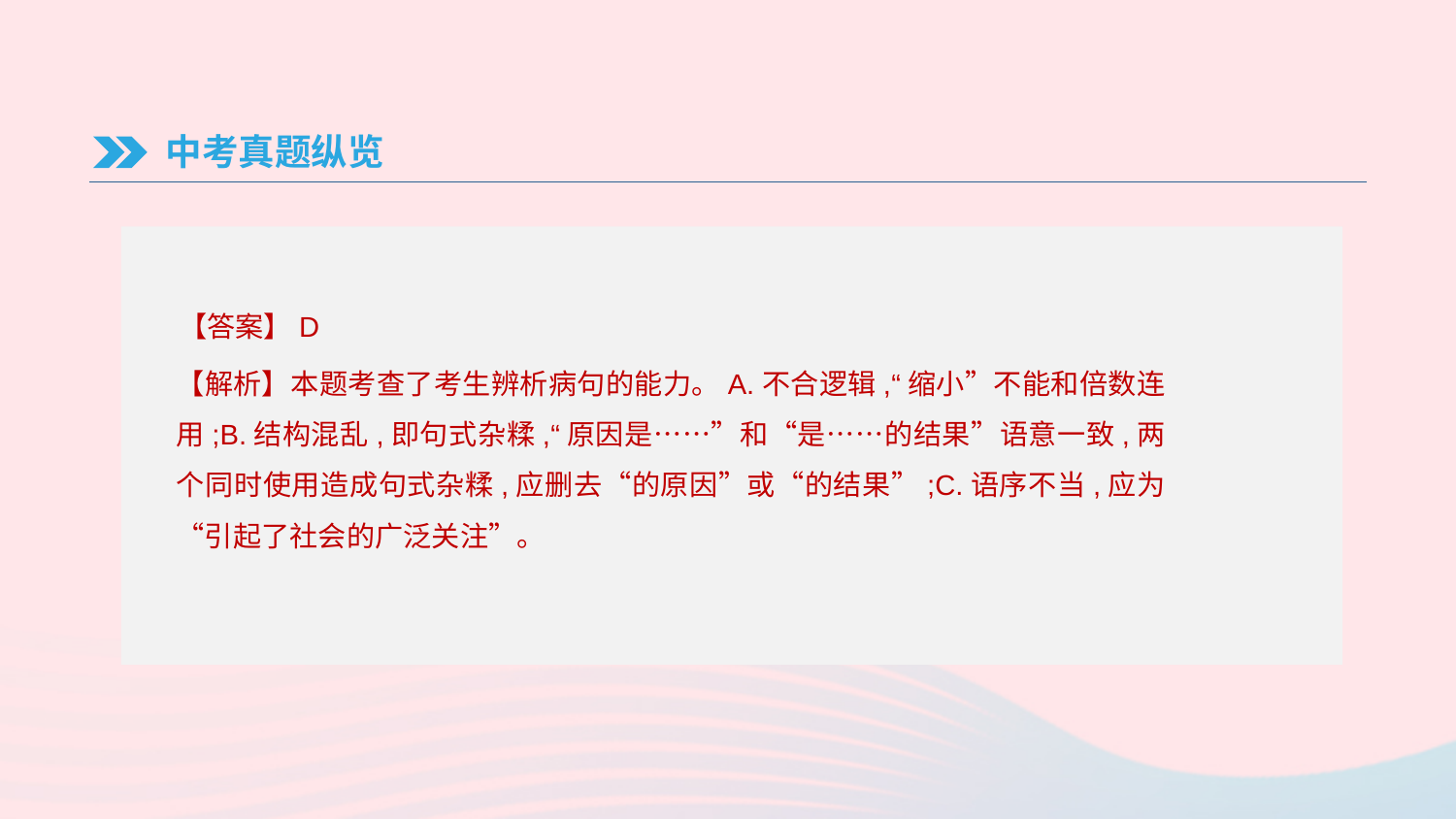

中考真题纵览

【答案】D

【解析】本题考查了考生辨析病句的能力。A.不合逻辑,“缩小”不能和倍数连用;B.结构混乱,即句式杂糅,“原因是……”和“是……的结果”语意一致,两个同时使用造成句式杂糅,应删去“的原因”或“的结果”;C.语序不当,应为“引起了社会的广泛关注”。